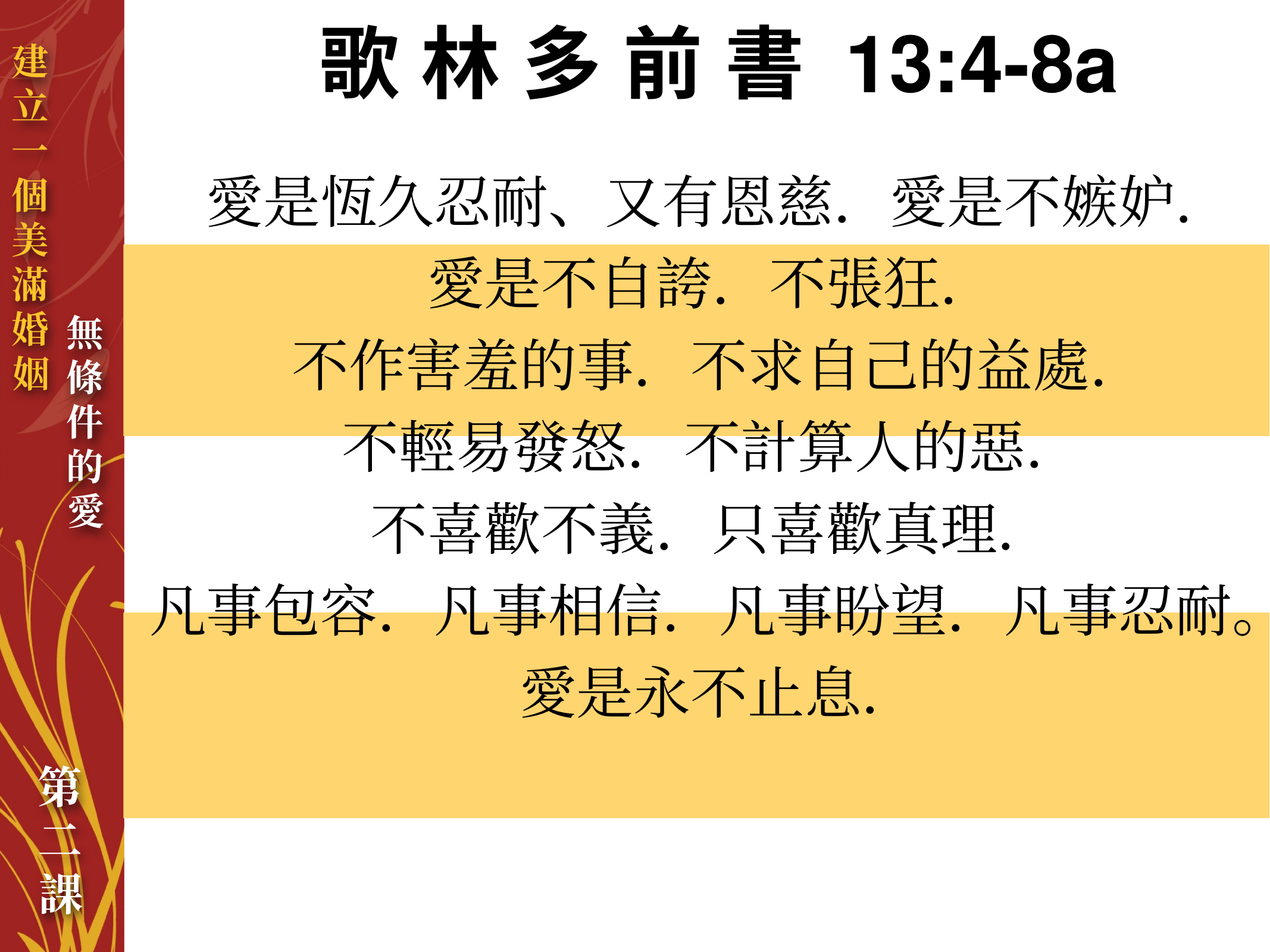

歌 林 多 前 書 13:4-8a
愛是恆久忍耐、又有恩慈．愛是不嫉妒．
愛是不自誇．不張狂．
不作害羞的事．不求自己的益處．
不輕易發怒．不計算人的惡．
不喜歡不義．只喜歡真理．
凡事包容．凡事相信．凡事盼望．凡事忍耐。愛是永不止息．